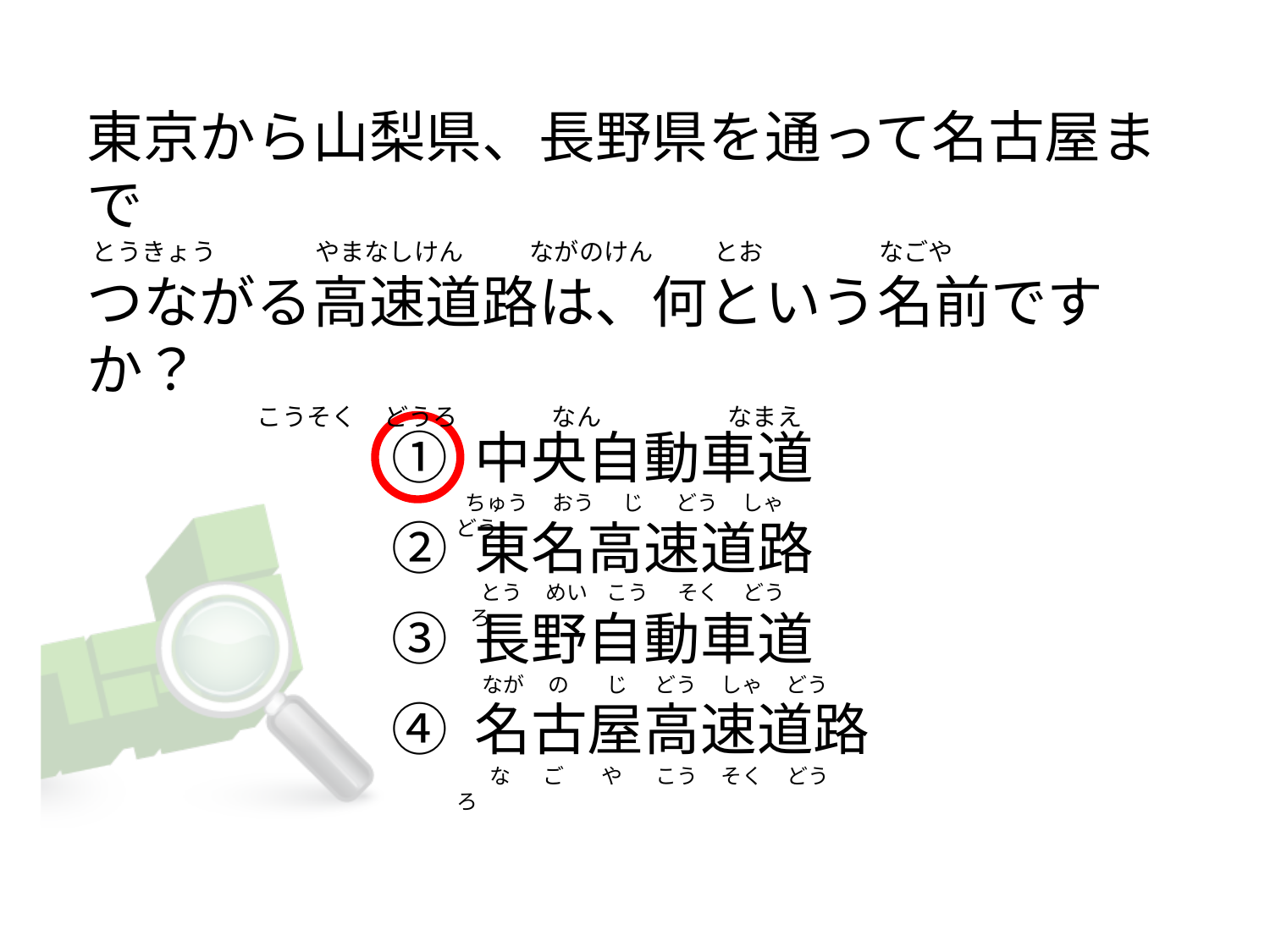

# 東京から山梨県、長野県を通って名古屋まで  とうきょう                  やまなしけん            ながのけん           とお                     なごや つながる高速道路は、何という名前ですか？                                 こうそく     どうろ                 なん                       なまえ

① 中央自動車道
② 東名高速道路
③ 長野自動車道
④ 名古屋高速道路
 ちゅう     おう      じ       どう     しゃ     どう
  とう     めい    こう      そく     どう     ろ
  なが     の        じ      どう     しゃ     どう
      な       ご        や       こう     そく     どう     ろ